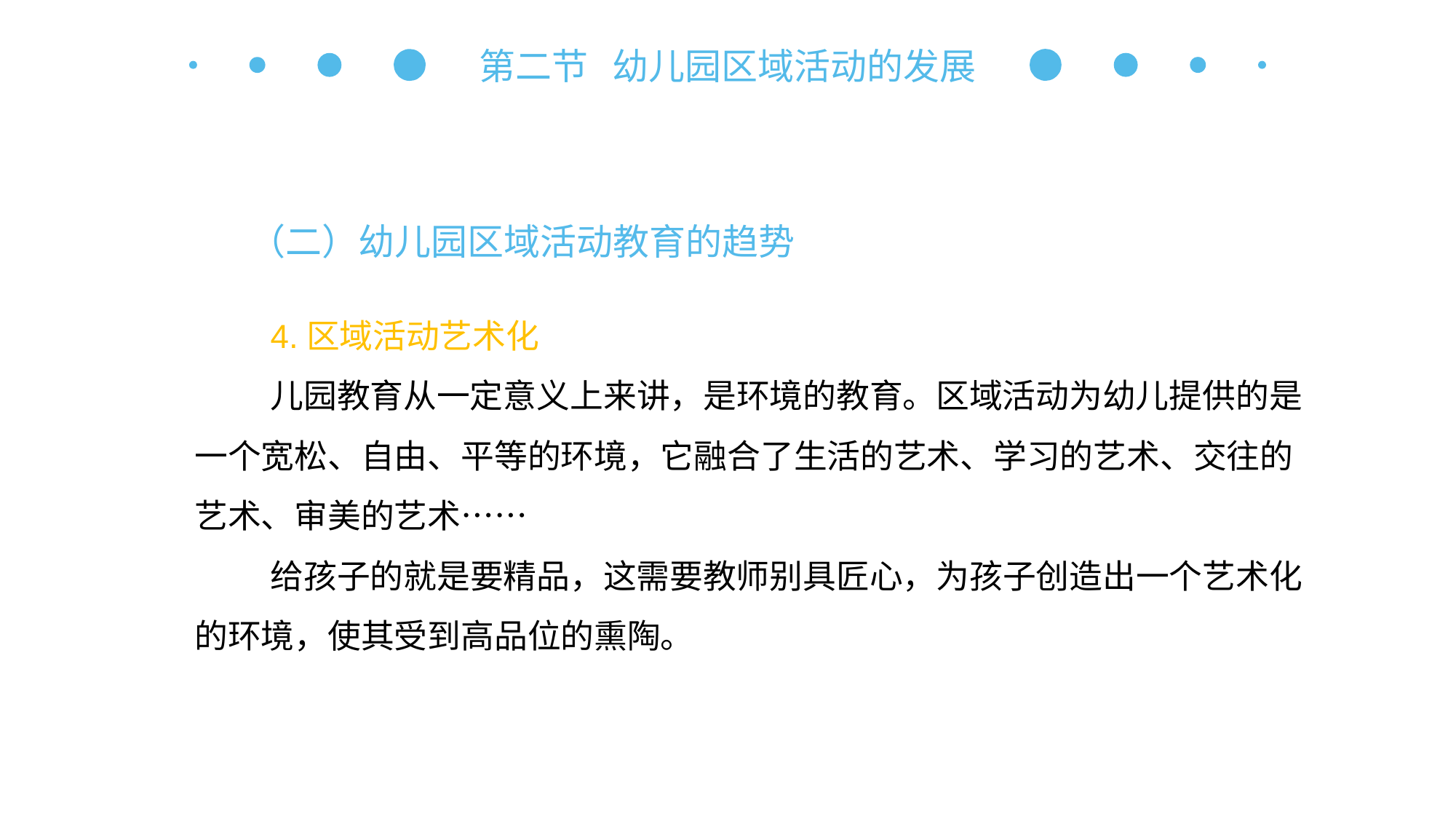

第二节   幼儿园区域活动的发展

（二）幼儿园区域活动教育的趋势
4.区域活动艺术化
儿园教育从一定意义上来讲，是环境的教育。区域活动为幼儿提供的是一个宽松、自由、平等的环境，它融合了生活的艺术、学习的艺术、交往的艺术、审美的艺术……
给孩子的就是要精品，这需要教师别具匠心，为孩子创造出一个艺术化的环境，使其受到高品位的熏陶。